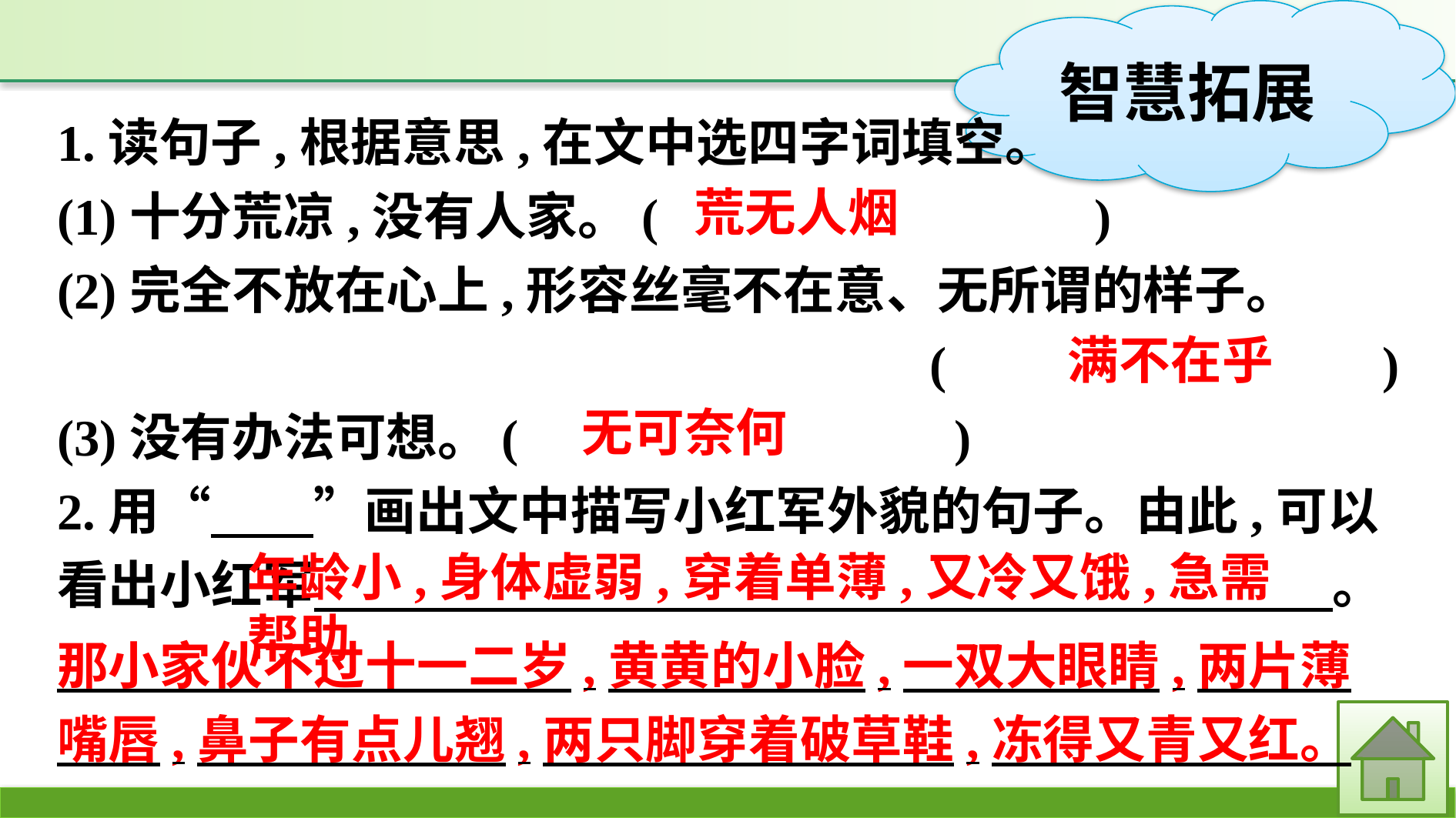

1.读句子,根据意思,在文中选四字词填空。
(1)十分荒凉,没有人家。(　　　　　　　　)
(2)完全不放在心上,形容丝毫不在意、无所谓的样子。
(　　　　　　　　)
(3)没有办法可想。(　　　　　　　　)
2.用“　　”画出文中描写小红军外貌的句子。由此,可以看出小红军　 　                                                                             。
荒无人烟
满不在乎
无可奈何
年龄小,身体虚弱,穿着单薄,又冷又饿,急需帮助
那小家伙不过十一二岁,黄黄的小脸,一双大眼睛,两片薄嘴唇,鼻子有点儿翘,两只脚穿着破草鞋,冻得又青又红。